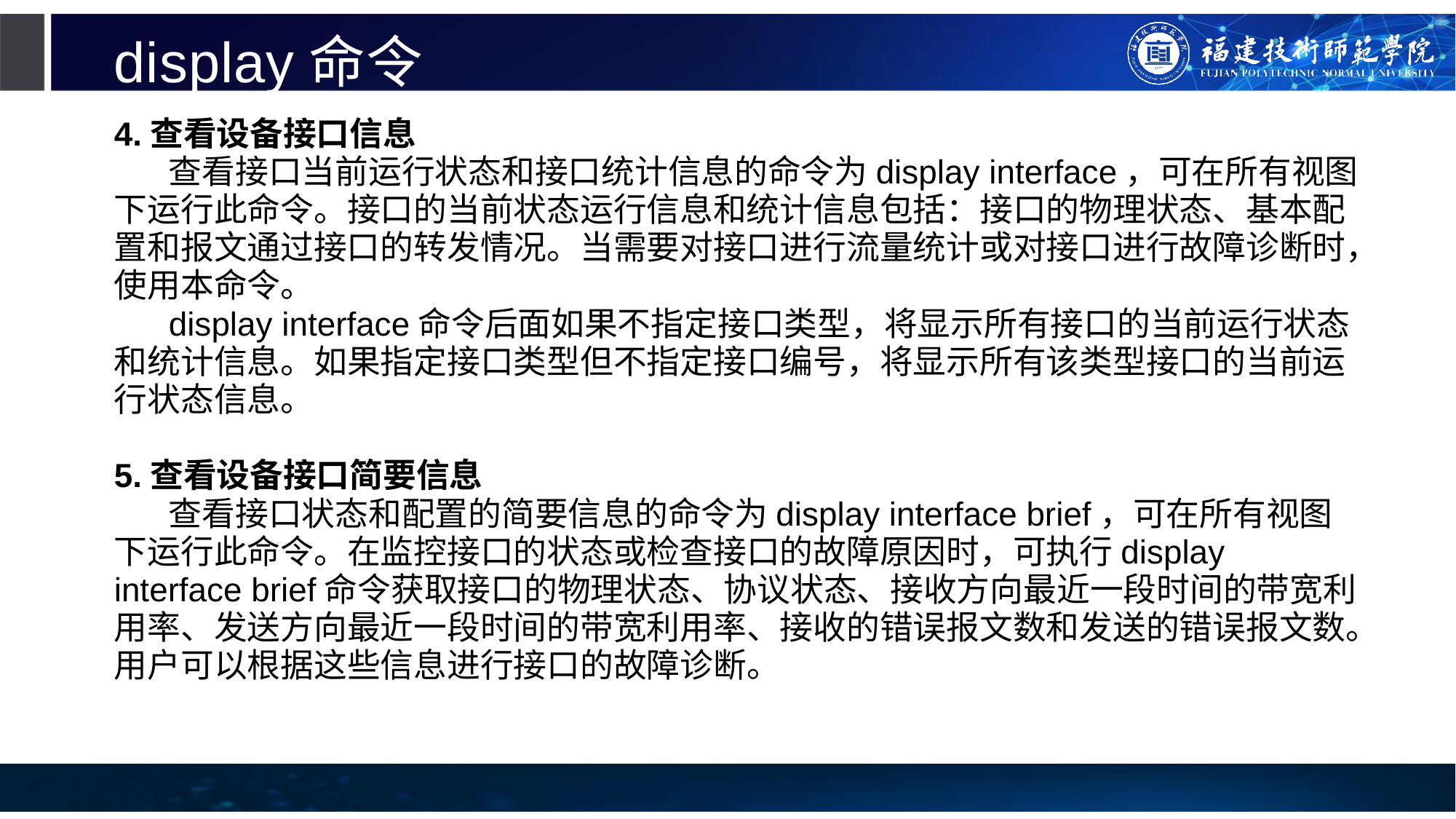

# display命令
4.查看设备接口信息
查看接口当前运行状态和接口统计信息的命令为display interface，可在所有视图下运行此命令。接口的当前状态运行信息和统计信息包括：接口的物理状态、基本配置和报文通过接口的转发情况。当需要对接口进行流量统计或对接口进行故障诊断时，使用本命令。
display interface命令后面如果不指定接口类型，将显示所有接口的当前运行状态和统计信息。如果指定接口类型但不指定接口编号，将显示所有该类型接口的当前运行状态信息。

5.查看设备接口简要信息
查看接口状态和配置的简要信息的命令为display interface brief，可在所有视图下运行此命令。在监控接口的状态或检查接口的故障原因时，可执行display interface brief命令获取接口的物理状态、协议状态、接收方向最近一段时间的带宽利用率、发送方向最近一段时间的带宽利用率、接收的错误报文数和发送的错误报文数。用户可以根据这些信息进行接口的故障诊断。